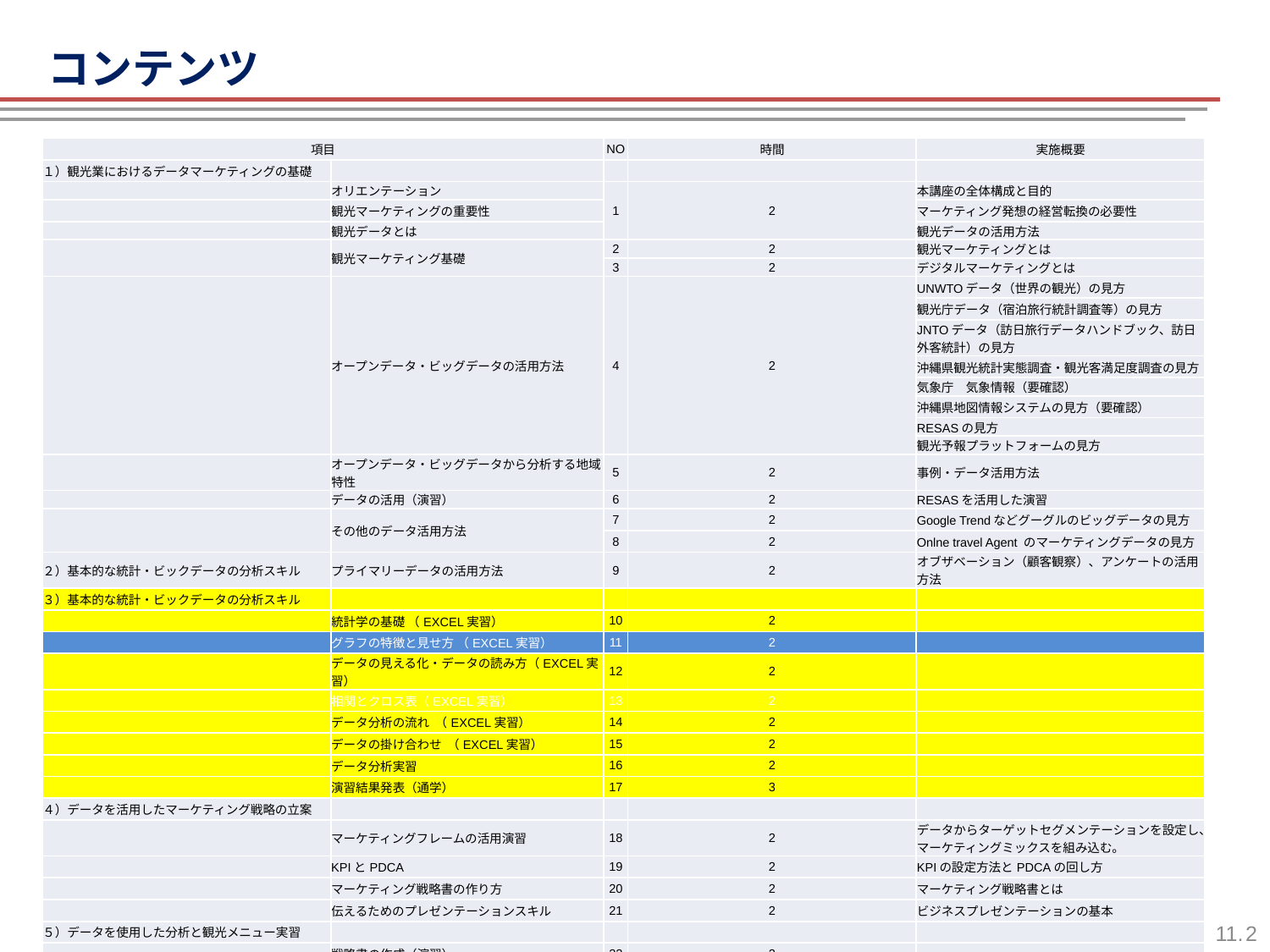

コンテンツ
# コンテンツ

| 項目 |  | NO | 時間 | 実施概要 |
| --- | --- | --- | --- | --- |
| １）観光業におけるデータマーケティングの基礎 |  |  |  |  |
|  | オリエンテーション | 1 | 2 | 本講座の全体構成と目的 |
|  | 観光マーケティングの重要性 |  |  | マーケティング発想の経営転換の必要性 |
|  | 観光データとは |  |  | 観光データの活用方法 |
|  | 観光マーケティング基礎 | 2 | 2 | 観光マーケティングとは |
|  |  | 3 | 2 | デジタルマーケティングとは |
|  | オープンデータ・ビッグデータの活用方法 | 4 | 2 | UNWTOデータ（世界の観光）の見方 |
|  |  |  |  | 観光庁データ（宿泊旅行統計調査等）の見方 |
|  |  |  |  | JNTOデータ（訪日旅行データハンドブック、訪日外客統計）の見方 |
|  |  |  |  | 沖縄県観光統計実態調査・観光客満足度調査の見方 |
|  |  |  |  | 気象庁　気象情報（要確認） |
|  |  |  |  | 沖縄県地図情報システムの見方（要確認） |
|  |  |  |  | RESASの見方 |
|  |  |  |  | 観光予報プラットフォームの見方 |
|  | オープンデータ・ビッグデータから分析する地域特性 | 5 | 2 | 事例・データ活用方法 |
|  | データの活用（演習） | 6 | 2 | RESASを活用した演習 |
|  | その他のデータ活用方法 | 7 | 2 | Google Trendなどグーグルのビッグデータの見方 |
|  |  | 8 | 2 | Onlne travel Agent のマーケティングデータの見方 |
| ２）基本的な統計・ビックデータの分析スキル | プライマリーデータの活用方法 | 9 | 2 | オブザベーション（顧客観察）、アンケートの活用方法 |
| ３）基本的な統計・ビックデータの分析スキル |  |  |  |  |
|  | 統計学の基礎 （EXCEL実習） | 10 | 2 |  |
|  | グラフの特徴と見せ方 （EXCEL実習） | 11 | 2 |  |
|  | データの見える化・データの読み方（EXCEL実習） | 12 | 2 |  |
|  | 相関とクロス表（EXCEL実習） | 13 | 2 |  |
|  | データ分析の流れ （EXCEL実習） | 14 | 2 |  |
|  | データの掛け合わせ （EXCEL実習） | 15 | 2 |  |
|  | データ分析実習 | 16 | 2 |  |
|  | 演習結果発表（通学） | 17 | 3 |  |
| ４）データを活用したマーケティング戦略の立案 |  |  |  |  |
|  | マーケティングフレームの活用演習 | 18 | 2 | データからターゲットセグメンテーションを設定し、マーケティングミックスを組み込む。 |
|  | KPIとPDCA | 19 | 2 | KPIの設定方法とPDCAの回し方 |
|  | マーケティング戦略書の作り方 | 20 | 2 | マーケティング戦略書とは |
|  | 伝えるためのプレゼンテーションスキル | 21 | 2 | ビジネスプレゼンテーションの基本 |
| ５）データを使用した分析と観光メニュー実習 |  |  |  |  |
|  | 戦略書の作成（演習） | 22 | 2 |  |
|  | 観光メニュー企画演習（通学） | 23 | 3 | マーケティング戦略書の発表 |
2